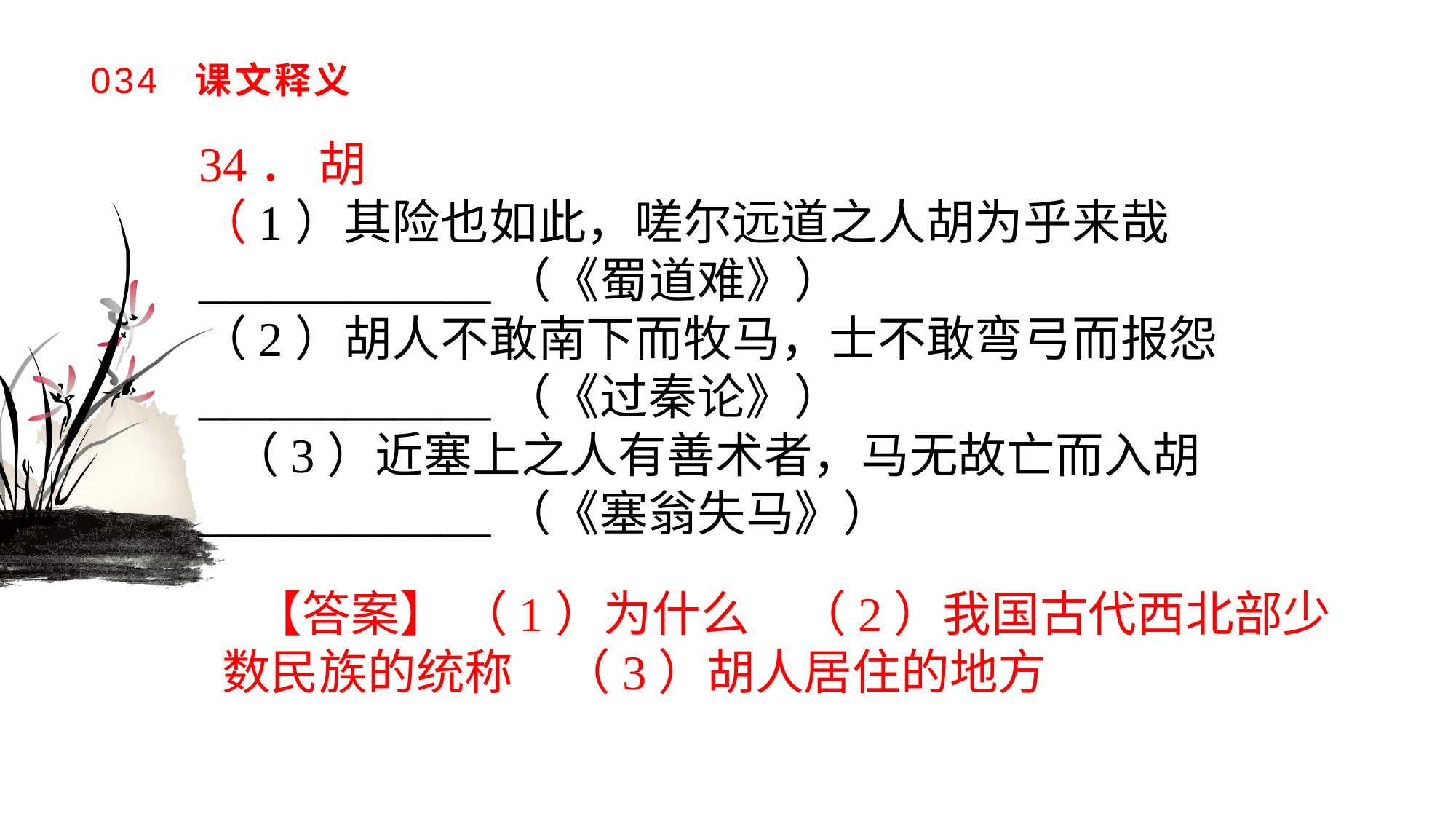

# 034  课文释义
34． 胡（1）其险也如此，嗟尔远道之人胡为乎来哉____________（《蜀道难》）（2）胡人不敢南下而牧马，士不敢弯弓而报怨____________（《过秦论》）（3）近塞上之人有善术者，马无故亡而入胡____________（《塞翁失马》）
【答案】 （1）为什么　（2）我国古代西北部少数民族的统称　（3）胡人居住的地方